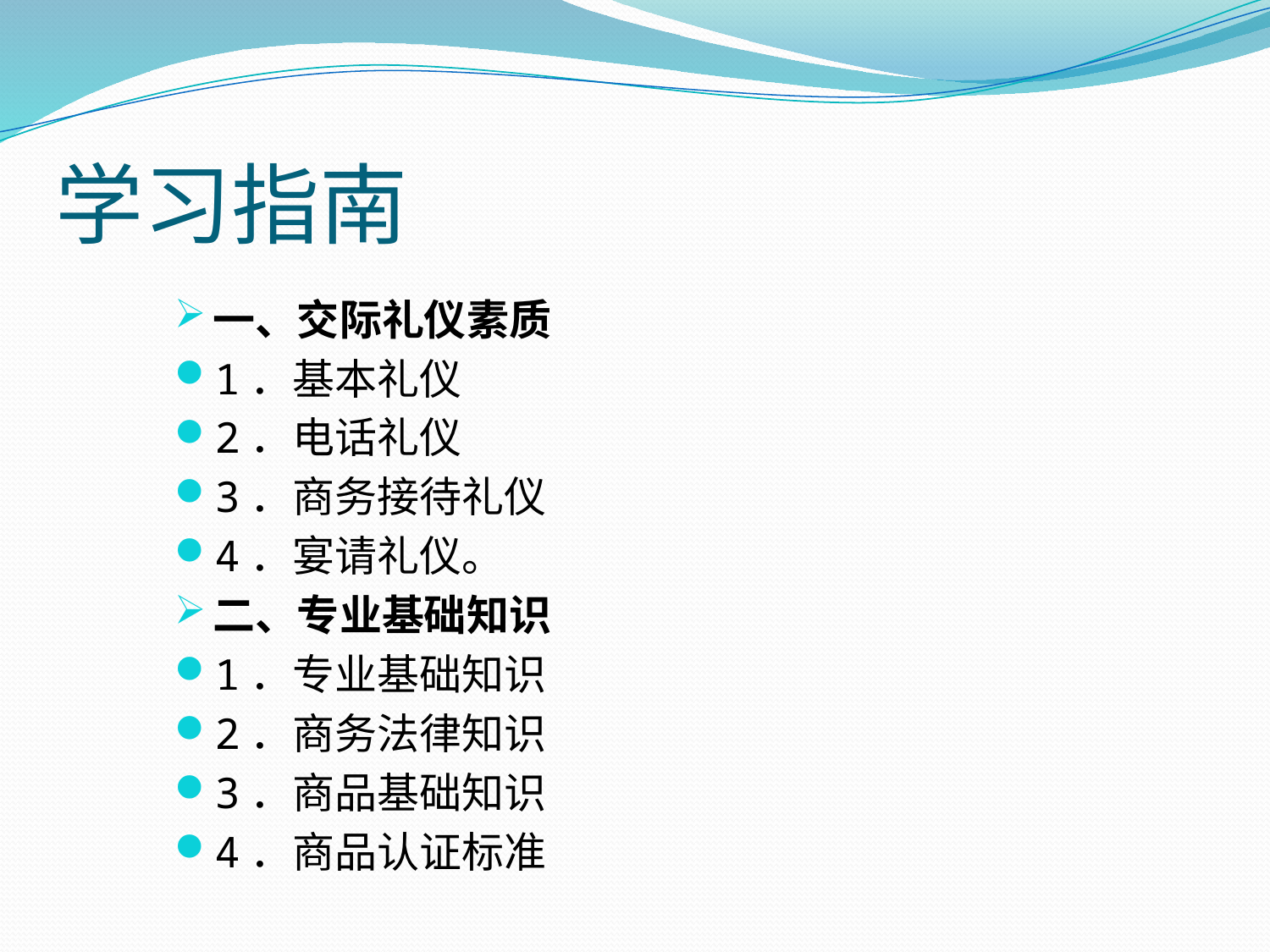

# 学习指南
一、交际礼仪素质
1．基本礼仪
2．电话礼仪
3．商务接待礼仪
4．宴请礼仪。
二、专业基础知识
1．专业基础知识
2．商务法律知识
3．商品基础知识
4．商品认证标准